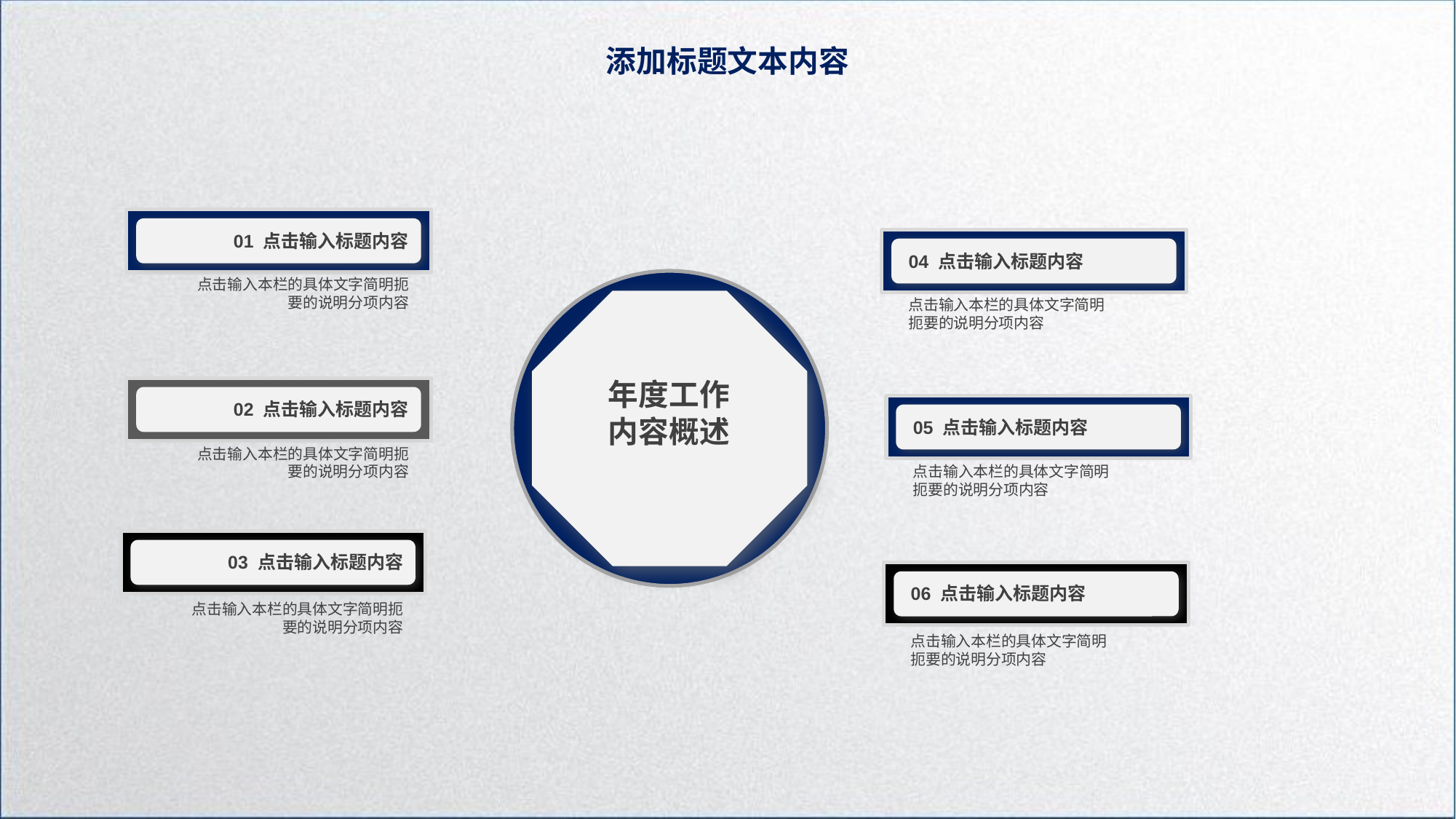

添加标题文本内容

01 点击输入标题内容

04 点击输入标题内容

点击输入本栏的具体文字简明扼要的说明分项内容
点击输入本栏的具体文字简明扼要的说明分项内容
年度工作
内容概述

02 点击输入标题内容

05 点击输入标题内容
点击输入本栏的具体文字简明扼要的说明分项内容
点击输入本栏的具体文字简明扼要的说明分项内容

03 点击输入标题内容

06 点击输入标题内容
点击输入本栏的具体文字简明扼要的说明分项内容
点击输入本栏的具体文字简明扼要的说明分项内容